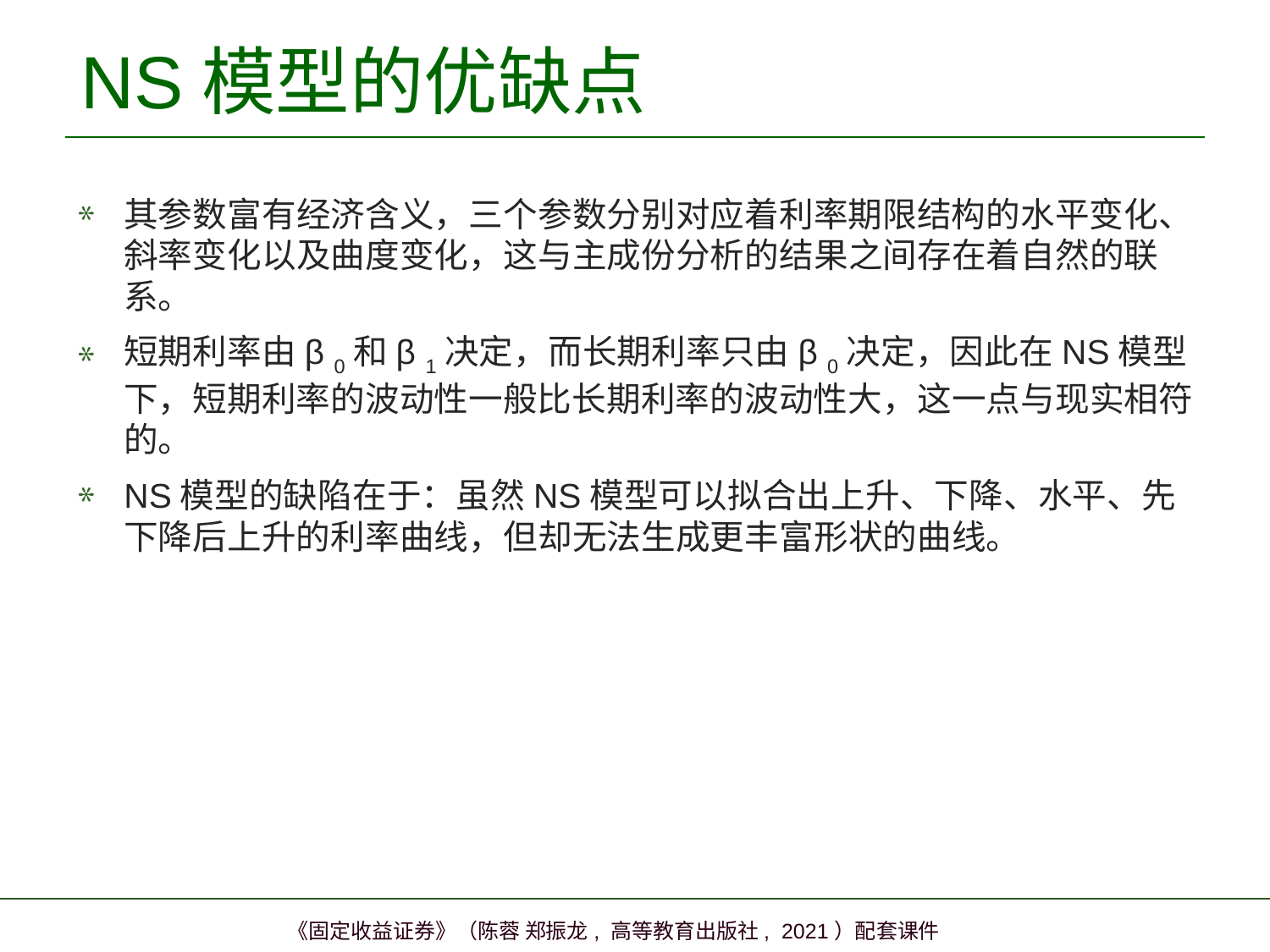

# NS模型的优缺点
其参数富有经济含义，三个参数分别对应着利率期限结构的水平变化、斜率变化以及曲度变化，这与主成份分析的结果之间存在着自然的联系。
短期利率由β 0和β 1决定，而长期利率只由β 0决定，因此在NS模型下，短期利率的波动性一般比长期利率的波动性大，这一点与现实相符的。
NS模型的缺陷在于：虽然NS模型可以拟合出上升、下降、水平、先下降后上升的利率曲线，但却无法生成更丰富形状的曲线。